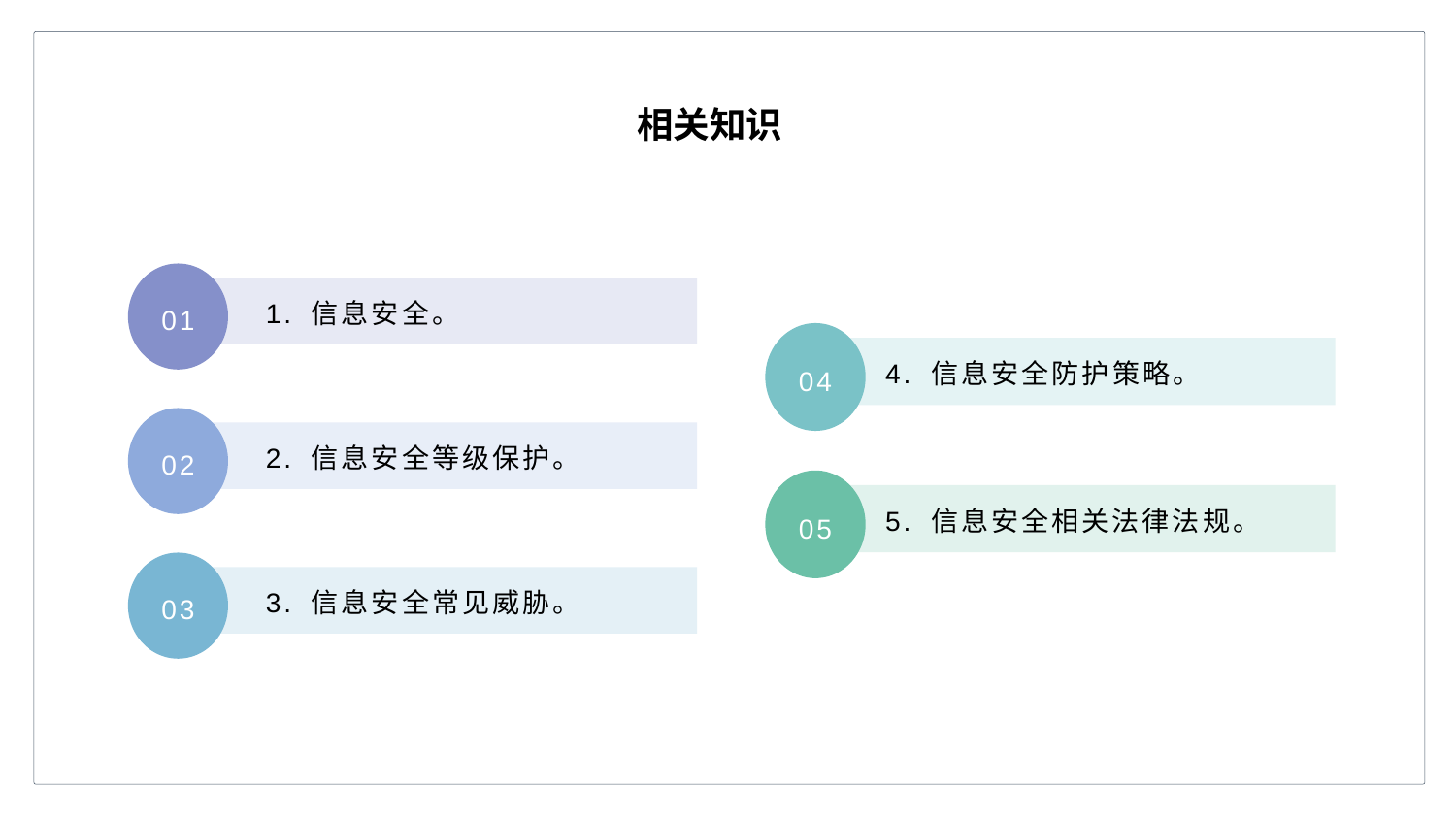

相关知识
01

1. 信息安全。
04

4. 信息安全防护策略。
02

2. 信息安全等级保护。
05

5. 信息安全相关法律法规。
03

3. 信息安全常见威胁。